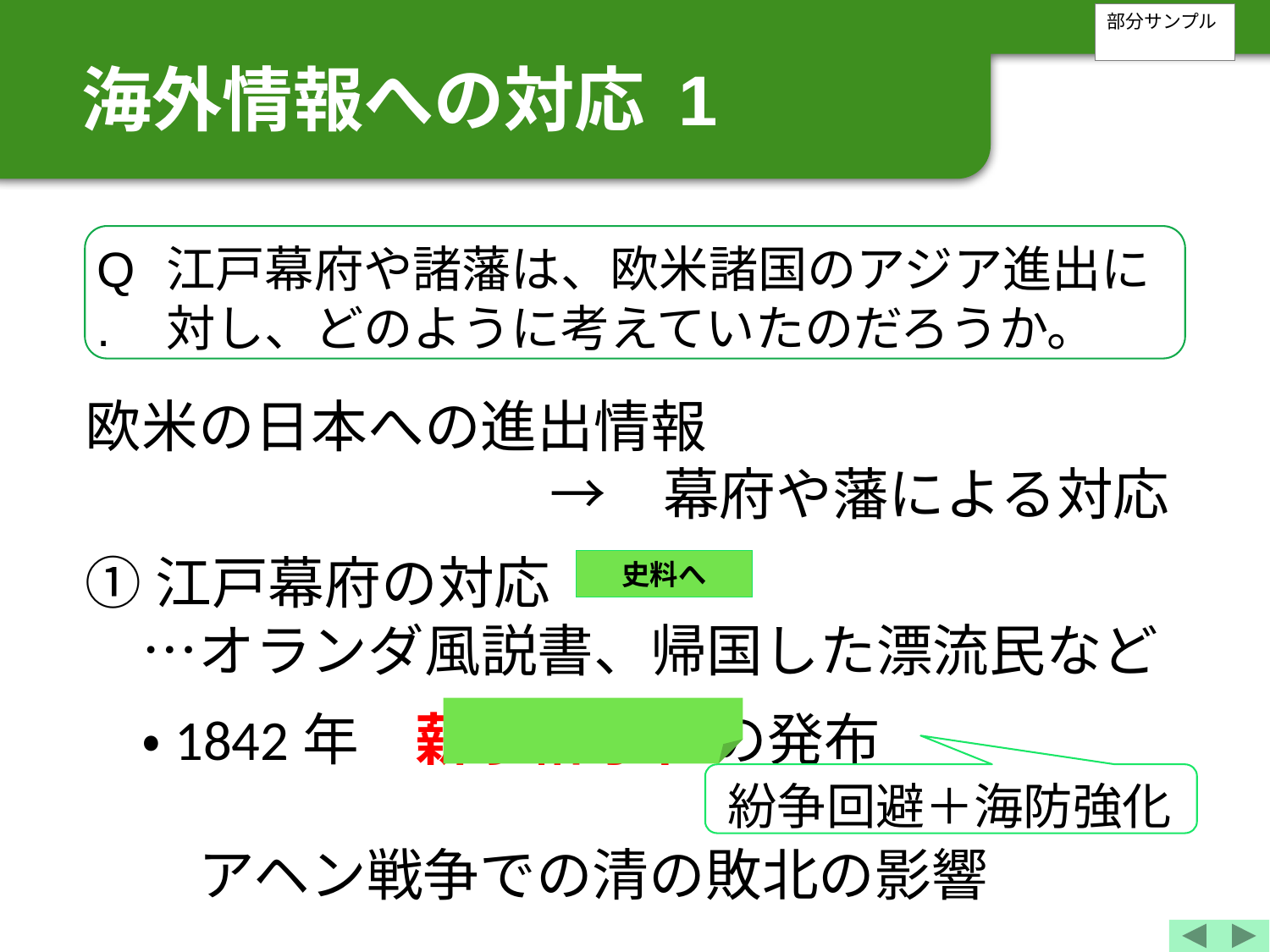

部分サンプル
海外情報への対応 1

Q.
江戸幕府や諸藩は、欧米諸国のアジア進出に対し、どのように考えていたのだろうか。
欧米の日本への進出情報
　　　　　　　　 →　幕府や藩による対応
①江戸幕府の対応
　…オランダ風説書、帰国した漂流民など
　・1842年　薪水給与令 の発布

　　アヘン戦争での清の敗北の影響
史料へ

紛争回避＋海防強化